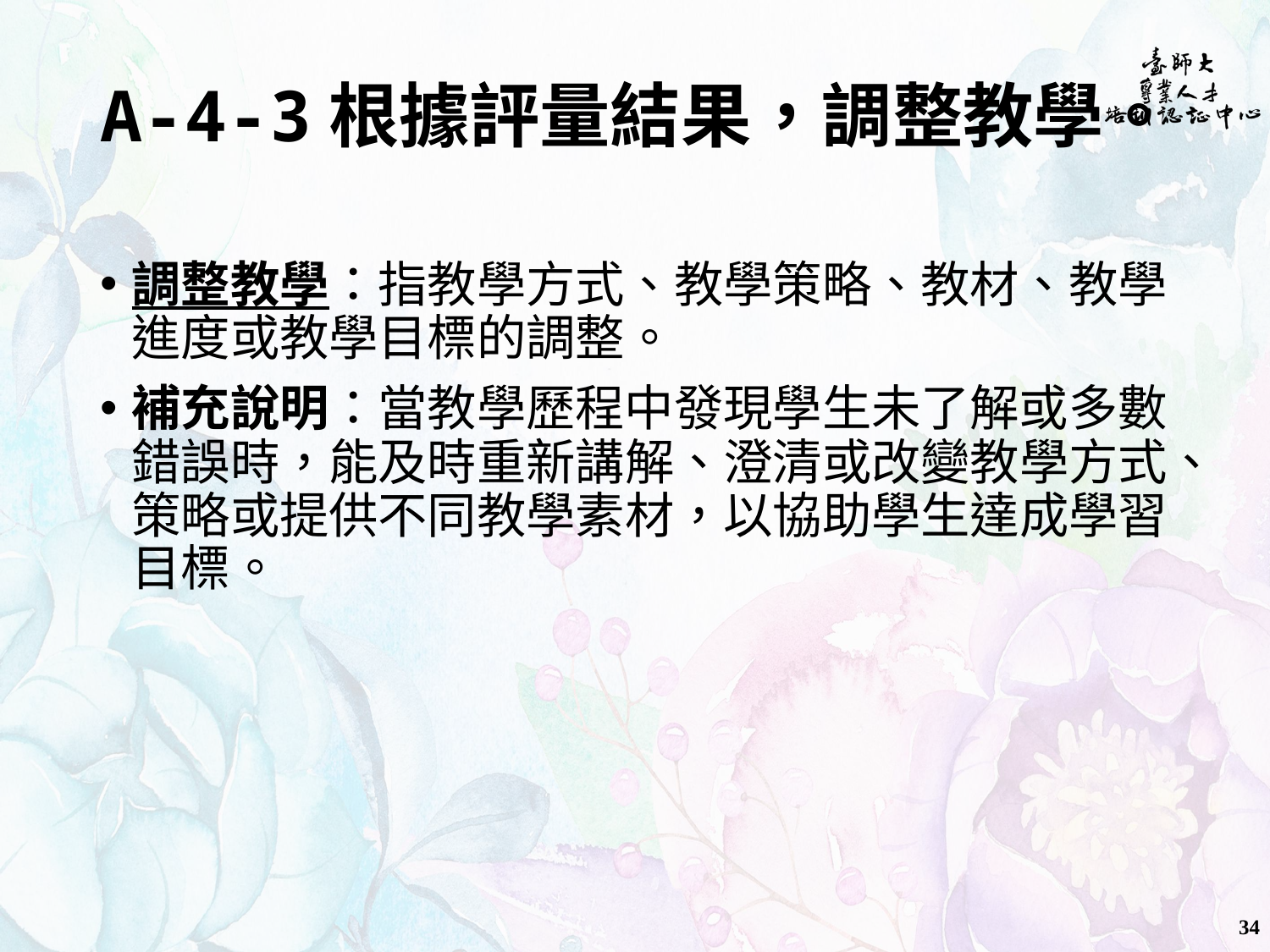

# A-4-3根據評量結果，調整教學。
調整教學：指教學方式、教學策略、教材、教學進度或教學目標的調整。
補充說明：當教學歷程中發現學生未了解或多數錯誤時，能及時重新講解、澄清或改變教學方式、策略或提供不同教學素材，以協助學生達成學習目標。
34